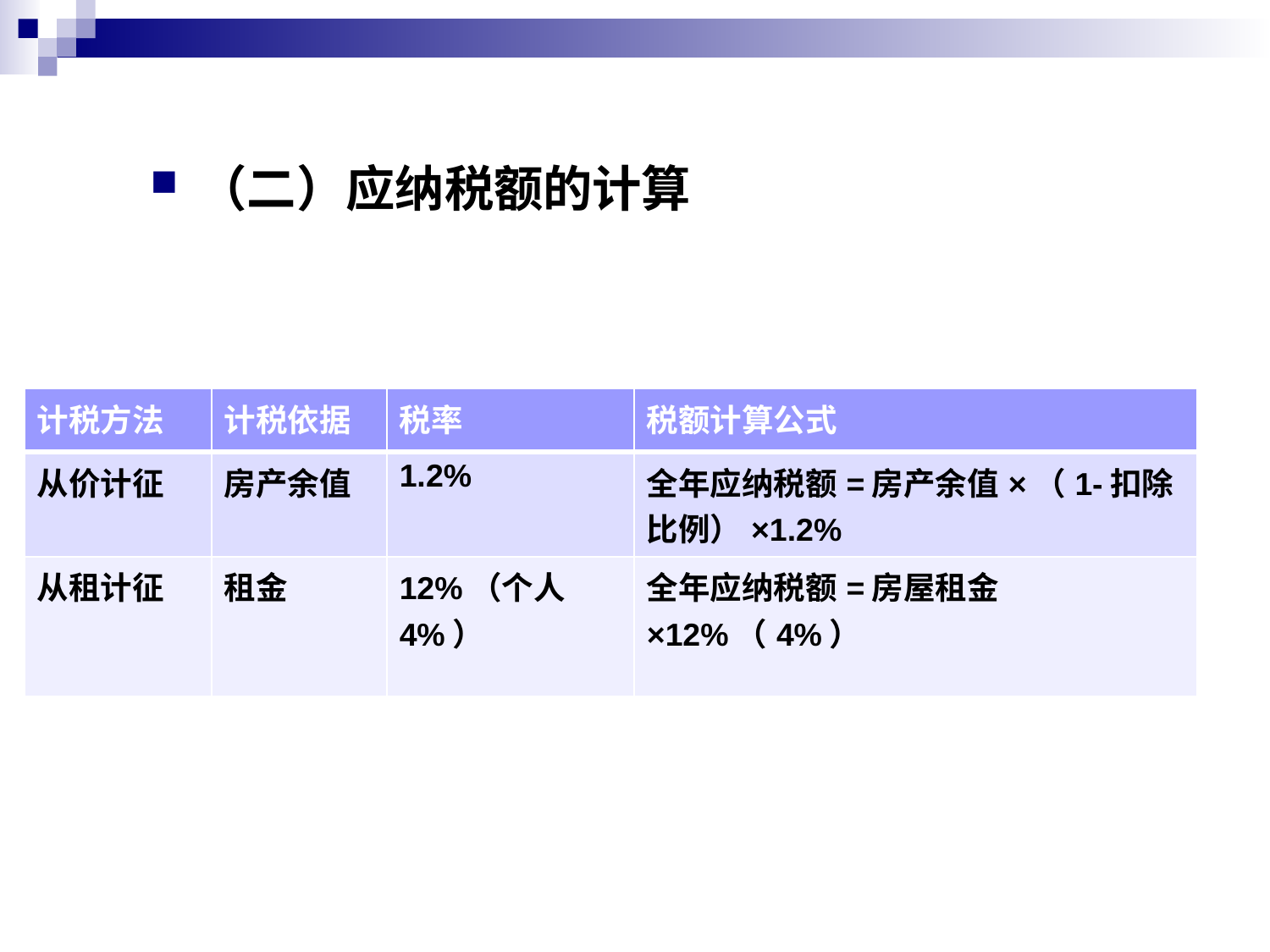

（二）应纳税额的计算
| 计税方法 | 计税依据 | 税率 | 税额计算公式 |
| --- | --- | --- | --- |
| 从价计征 | 房产余值 | 1.2% | 全年应纳税额=房产余值×（1-扣除比例）×1.2% |
| 从租计征 | 租金 | 12%（个人4%） | 全年应纳税额=房屋租金×12%（4%） |